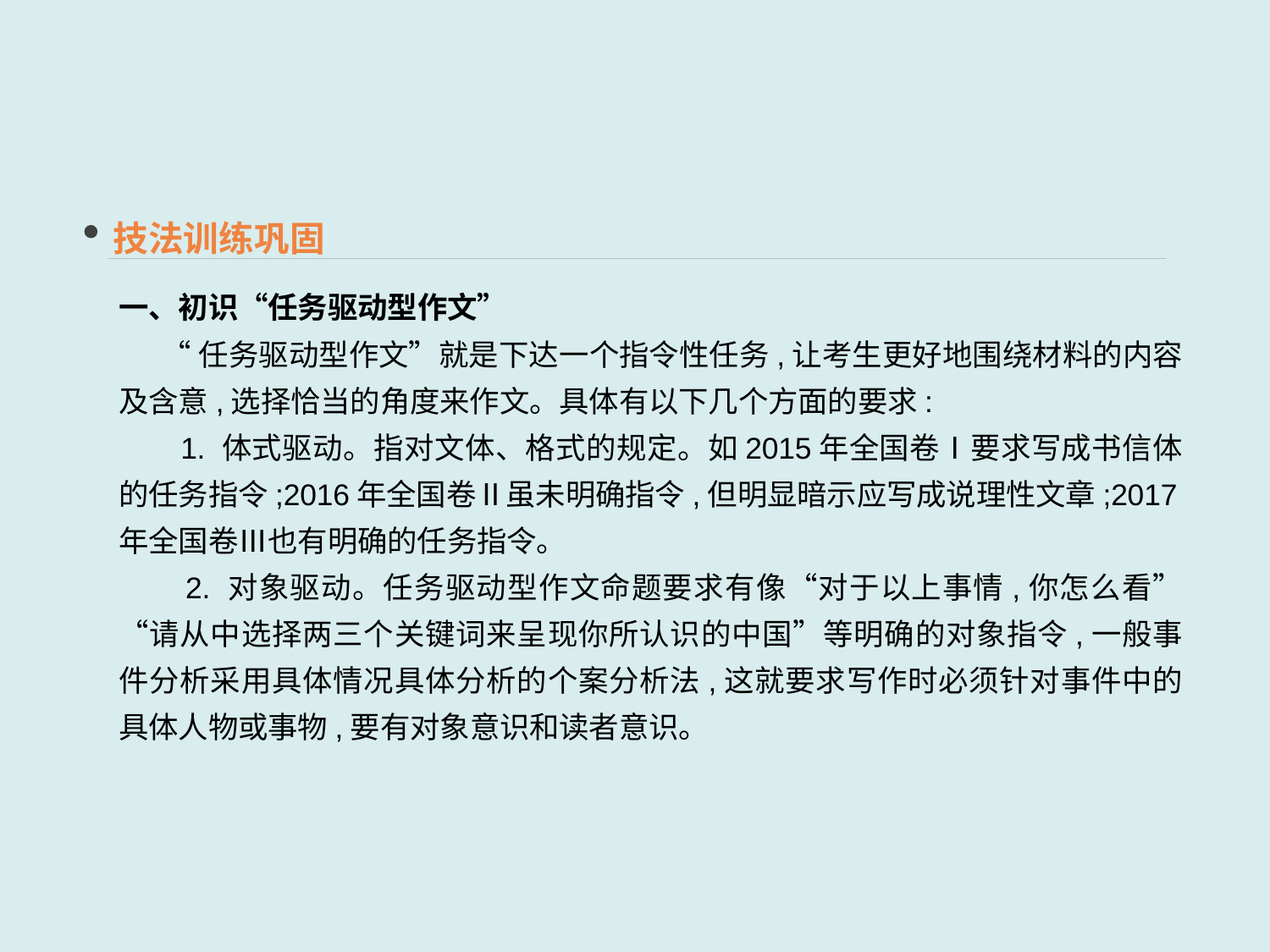

技法训练巩固

一、初识“任务驱动型作文”
      “任务驱动型作文”就是下达一个指令性任务,让考生更好地围绕材料的内容及含意,选择恰当的角度来作文。具体有以下几个方面的要求:
       1. 体式驱动。指对文体、格式的规定。如2015年全国卷Ⅰ要求写成书信体的任务指令;2016年全国卷Ⅱ虽未明确指令,但明显暗示应写成说理性文章;2017年全国卷Ⅲ也有明确的任务指令。
       2. 对象驱动。任务驱动型作文命题要求有像“对于以上事情,你怎么看”“请从中选择两三个关键词来呈现你所认识的中国”等明确的对象指令,一般事件分析采用具体情况具体分析的个案分析法,这就要求写作时必须针对事件中的具体人物或事物,要有对象意识和读者意识。